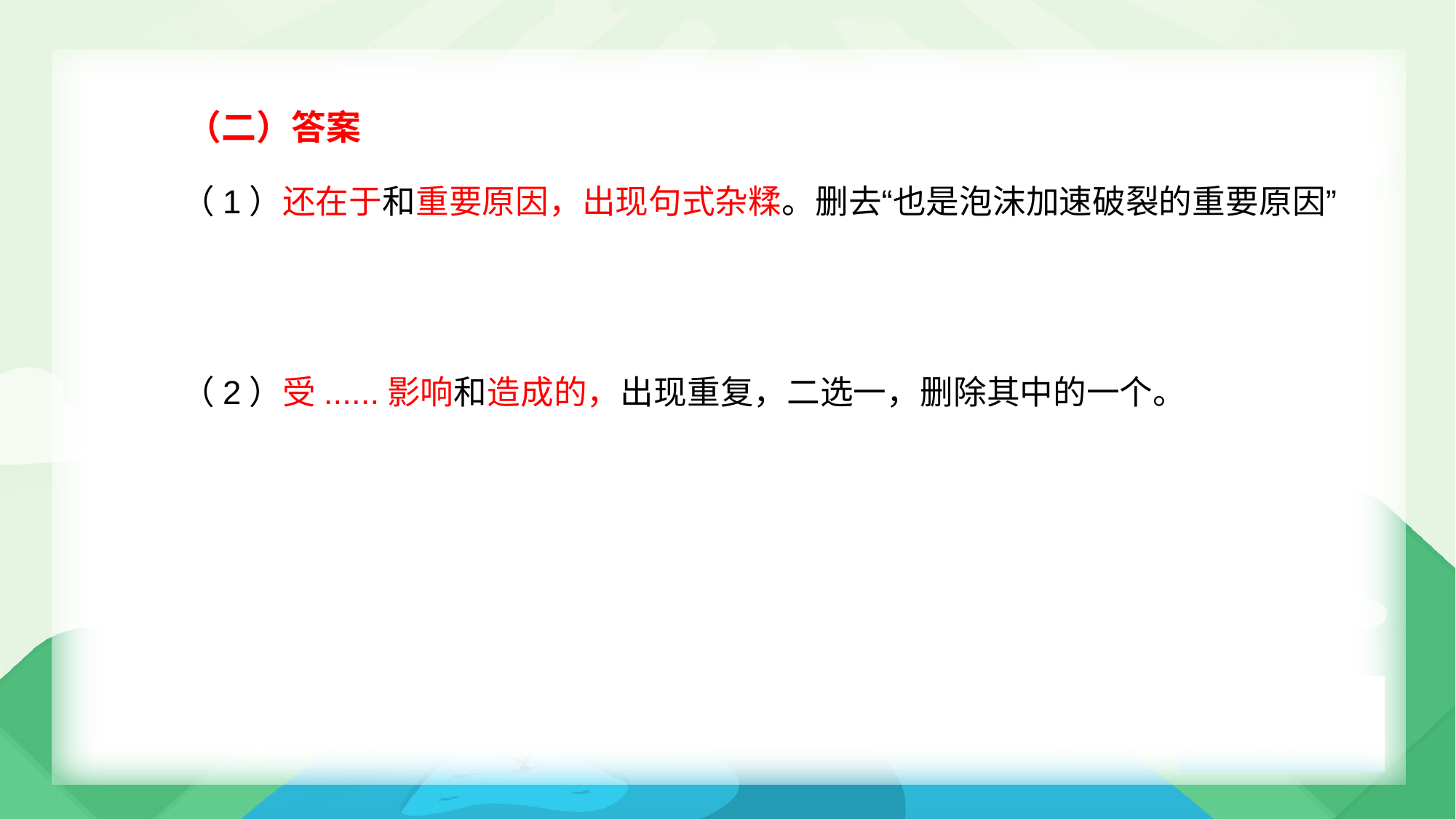

（二）答案
	（1）还在于和重要原因，出现句式杂糅。删去“也是泡沫加速破裂的重要原因”

	（2）受......影响和造成的，出现重复，二选一，删除其中的一个。